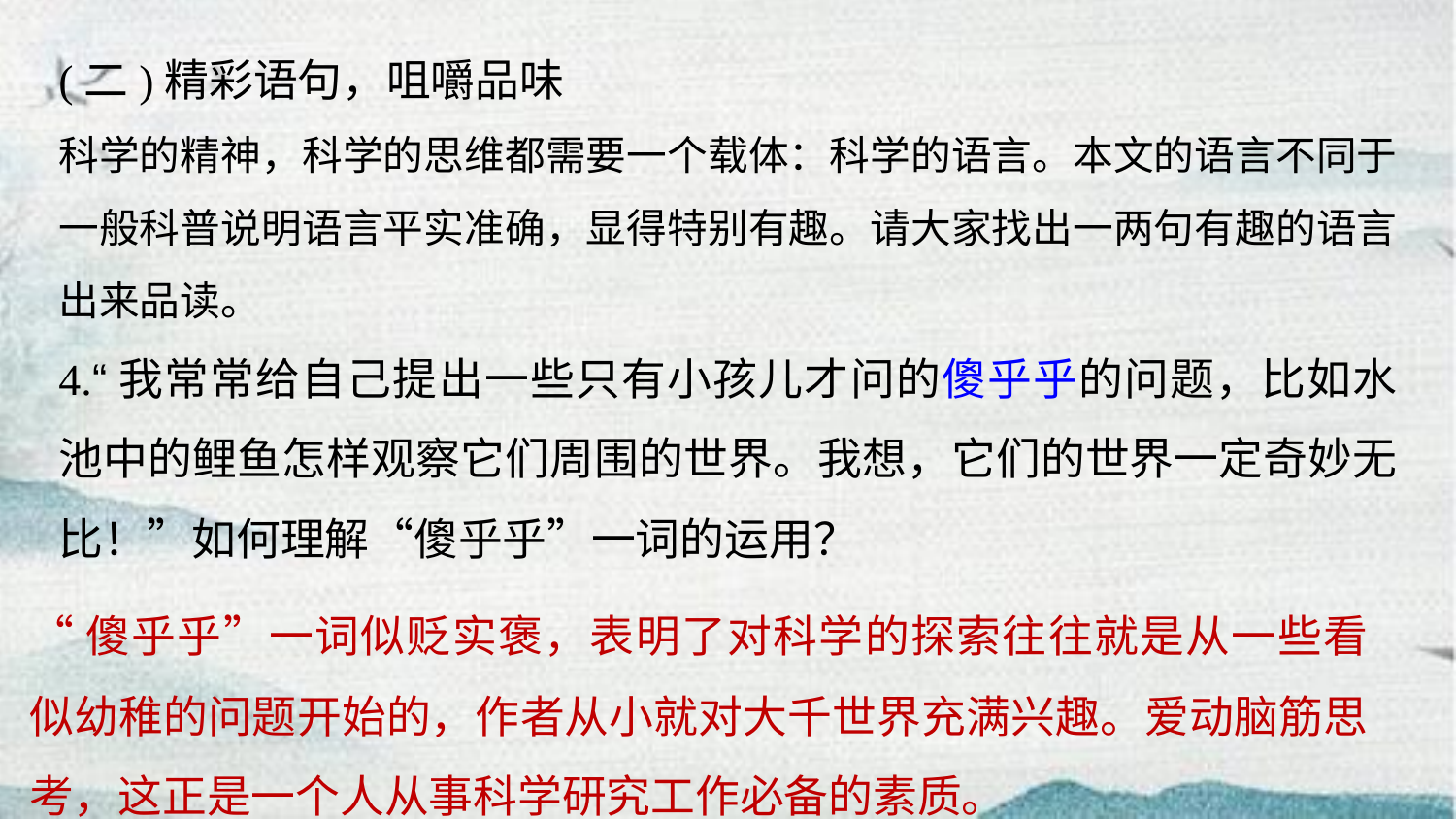

(二)精彩语句，咀嚼品味
科学的精神，科学的思维都需要一个载体：科学的语言。本文的语言不同于一般科普说明语言平实准确，显得特别有趣。请大家找出一两句有趣的语言出来品读。
4.“我常常给自己提出一些只有小孩儿才问的傻乎乎的问题，比如水池中的鲤鱼怎样观察它们周围的世界。我想，它们的世界一定奇妙无比！”如何理解“傻乎乎”一词的运用？
“傻乎乎”一词似贬实褒，表明了对科学的探索往往就是从一些看似幼稚的问题开始的，作者从小就对大千世界充满兴趣。爱动脑筋思考，这正是一个人从事科学研究工作必备的素质。